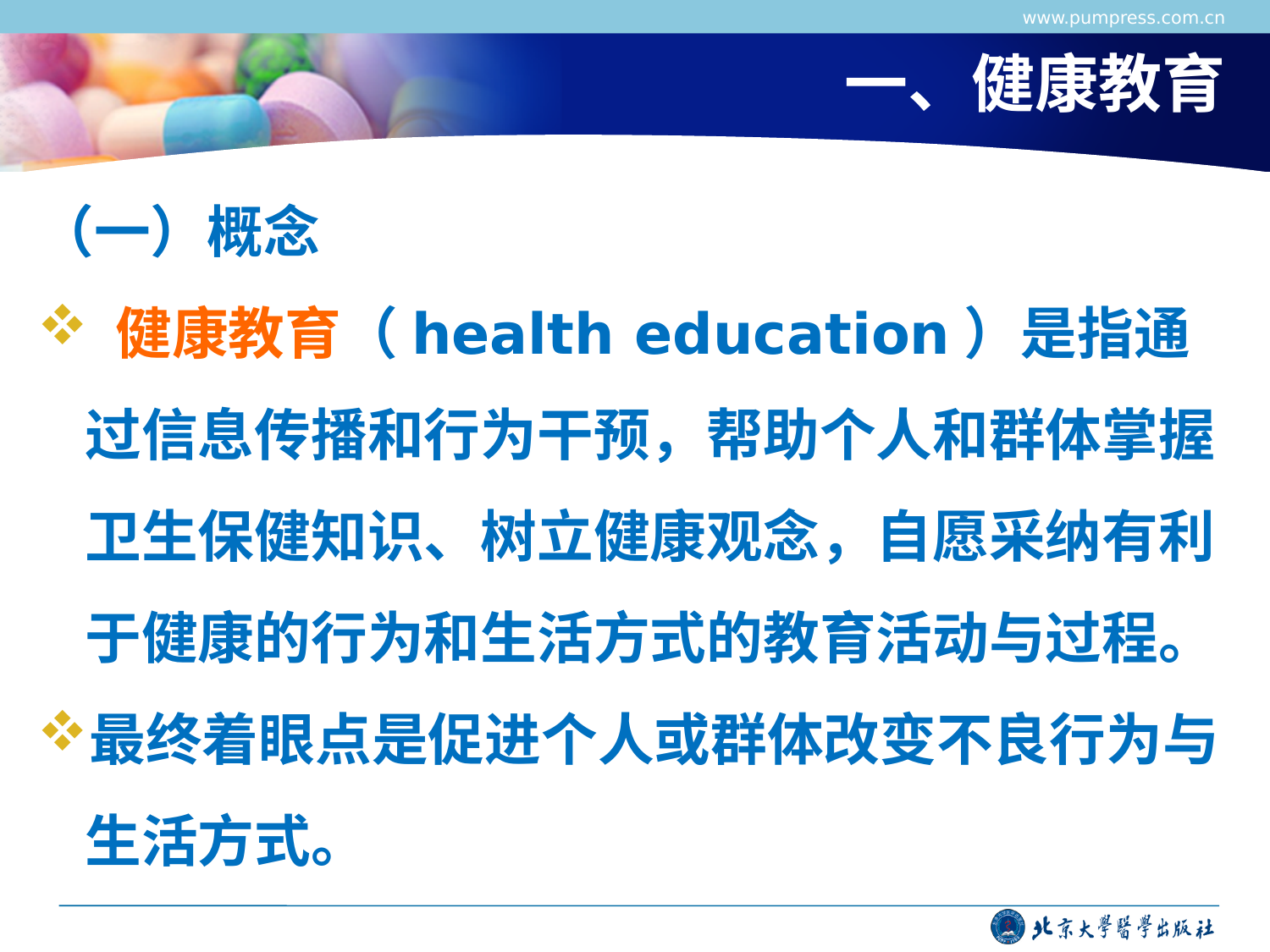

www.pumpress.com.cn
# 一、健康教育
（一）概念
 健康教育（health education）是指通过信息传播和行为干预，帮助个人和群体掌握卫生保健知识、树立健康观念，自愿采纳有利于健康的行为和生活方式的教育活动与过程。
最终着眼点是促进个人或群体改变不良行为与生活方式。